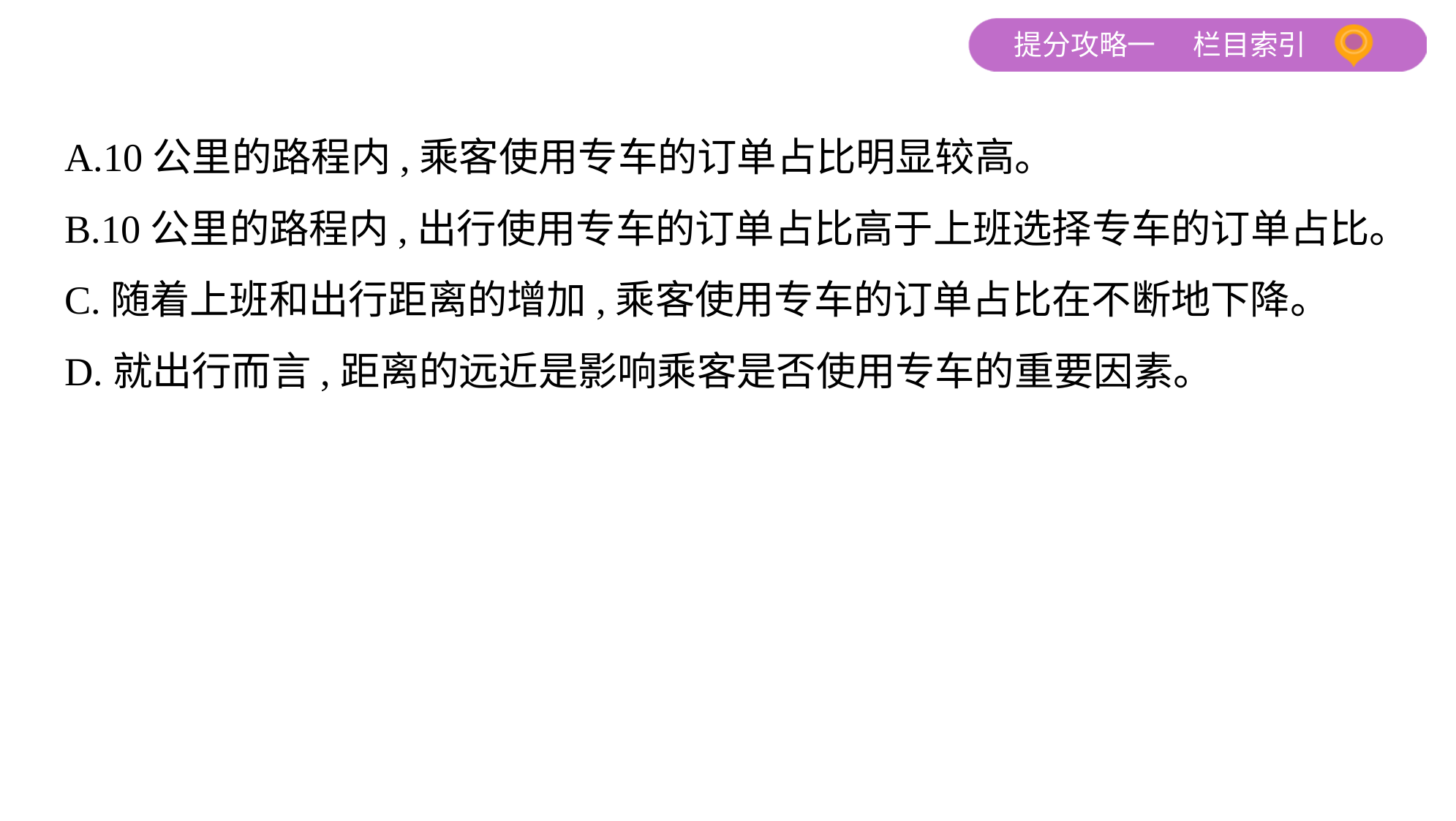

A.10公里的路程内,乘客使用专车的订单占比明显较高。
B.10公里的路程内,出行使用专车的订单占比高于上班选择专车的订单占比。
C.随着上班和出行距离的增加,乘客使用专车的订单占比在不断地下降。
D.就出行而言,距离的远近是影响乘客是否使用专车的重要因素。